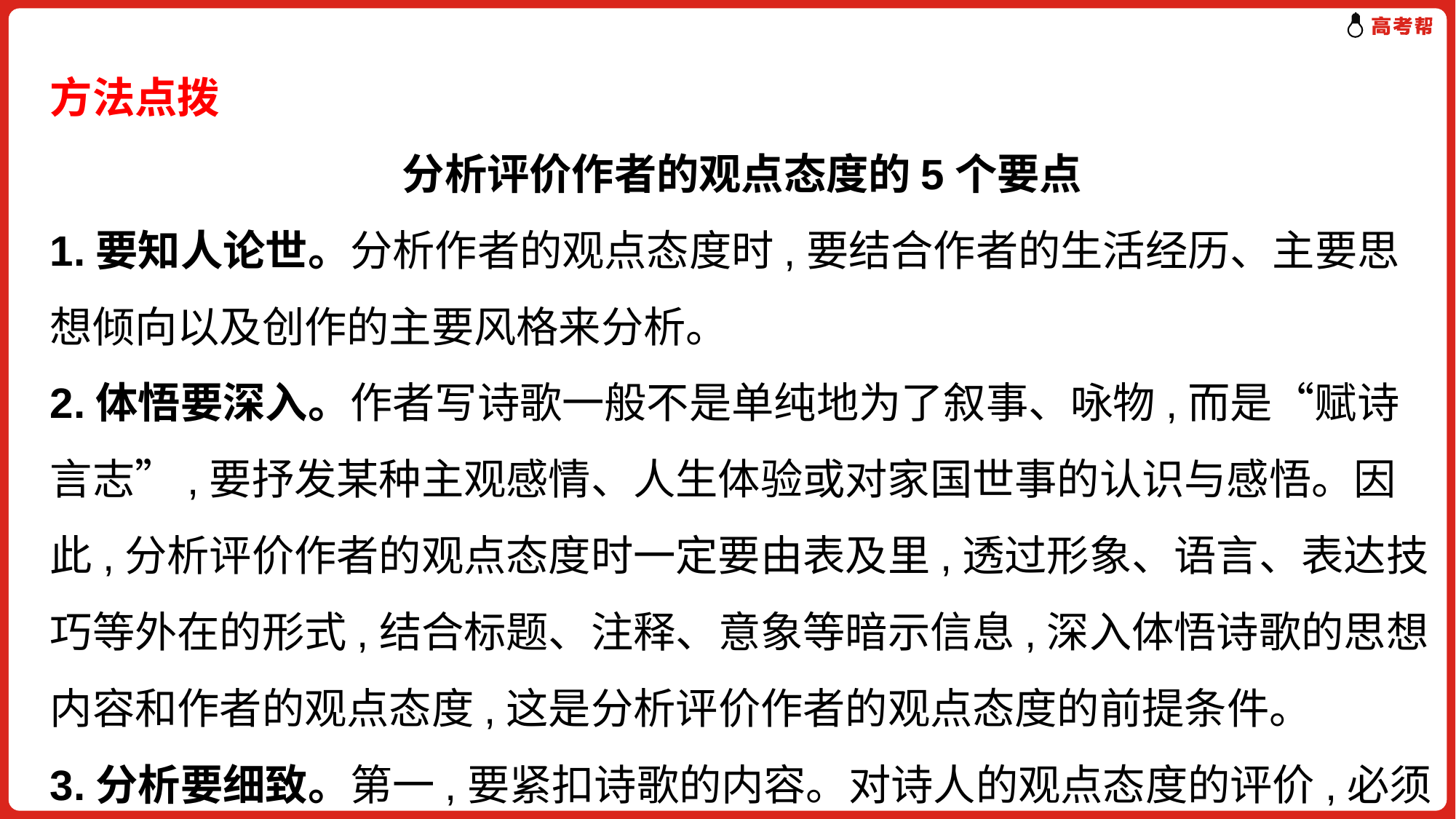

方法点拨
分析评价作者的观点态度的5个要点
1.要知人论世。分析作者的观点态度时,要结合作者的生活经历、主要思想倾向以及创作的主要风格来分析。
2.体悟要深入。作者写诗歌一般不是单纯地为了叙事、咏物,而是“赋诗言志”,要抒发某种主观感情、人生体验或对家国世事的认识与感悟。因此,分析评价作者的观点态度时一定要由表及里,透过形象、语言、表达技巧等外在的形式,结合标题、注释、意象等暗示信息,深入体悟诗歌的思想内容和作者的观点态度,这是分析评价作者的观点态度的前提条件。
3.分析要细致。第一,要紧扣诗歌的内容。对诗人的观点态度的评价,必须引